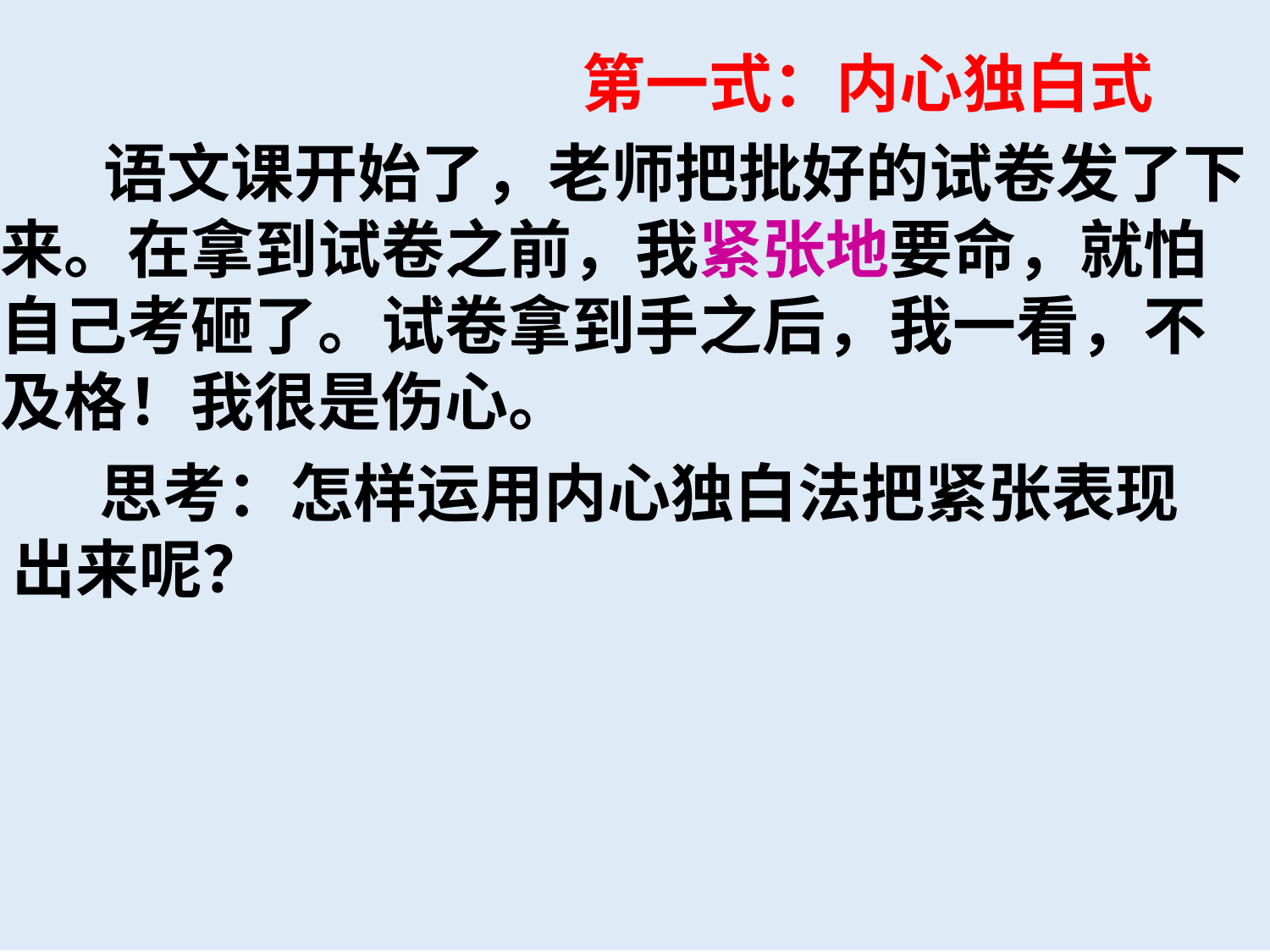

第一式：内心独白式
       语文课开始了，老师把批好的试卷发了下
来。在拿到试卷之前，我紧张地要命，就怕
自己考砸了。试卷拿到手之后，我一看，不
及格！我很是伤心。
     思考：怎样运用内心独白法把紧张表现出来呢？